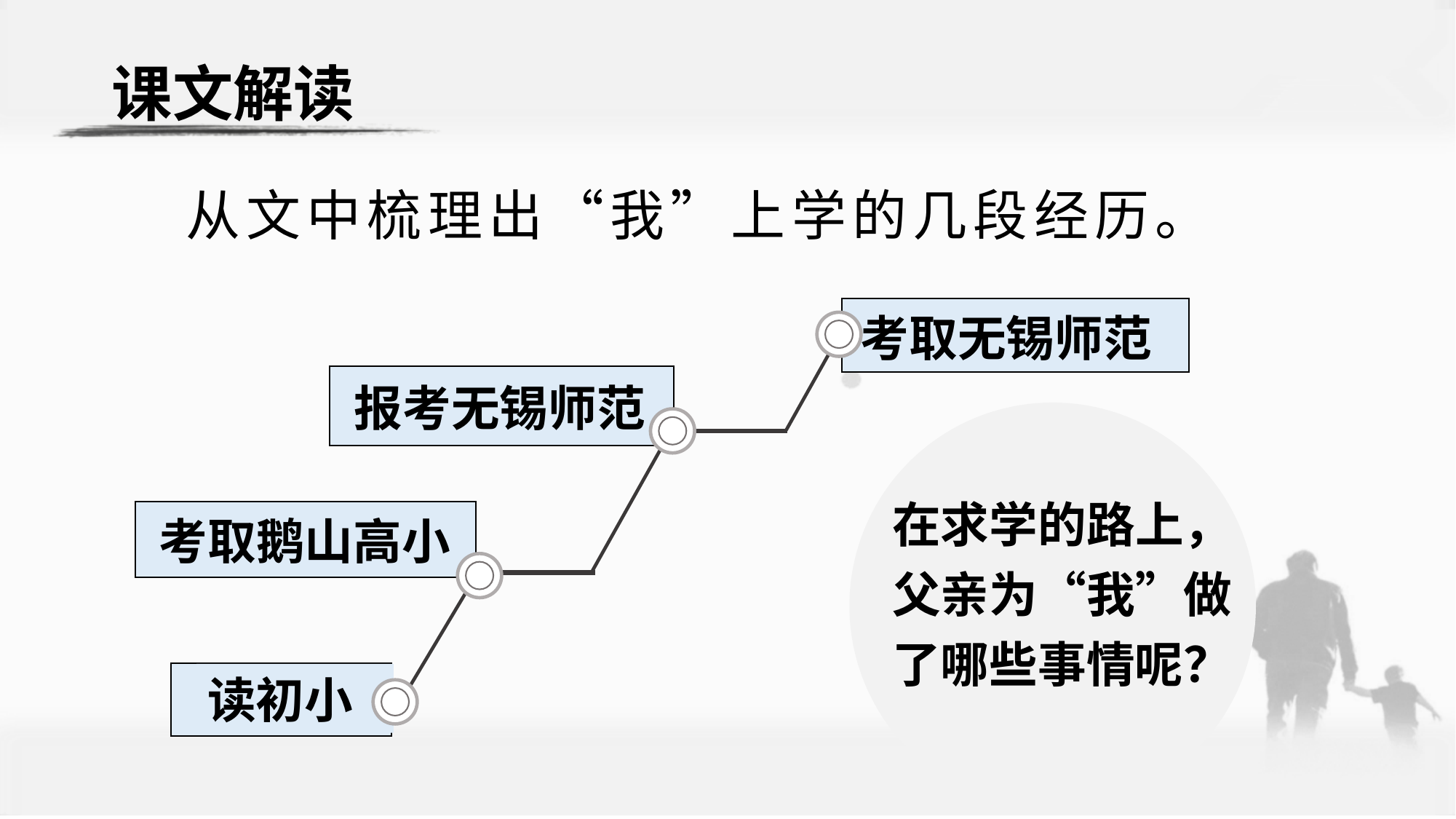

课文解读
从文中梳理出“我”上学的几段经历。

考取无锡师范

报考无锡师范

在求学的路上，父亲为“我”做了哪些事情呢？

考取鹅山高小

读初小